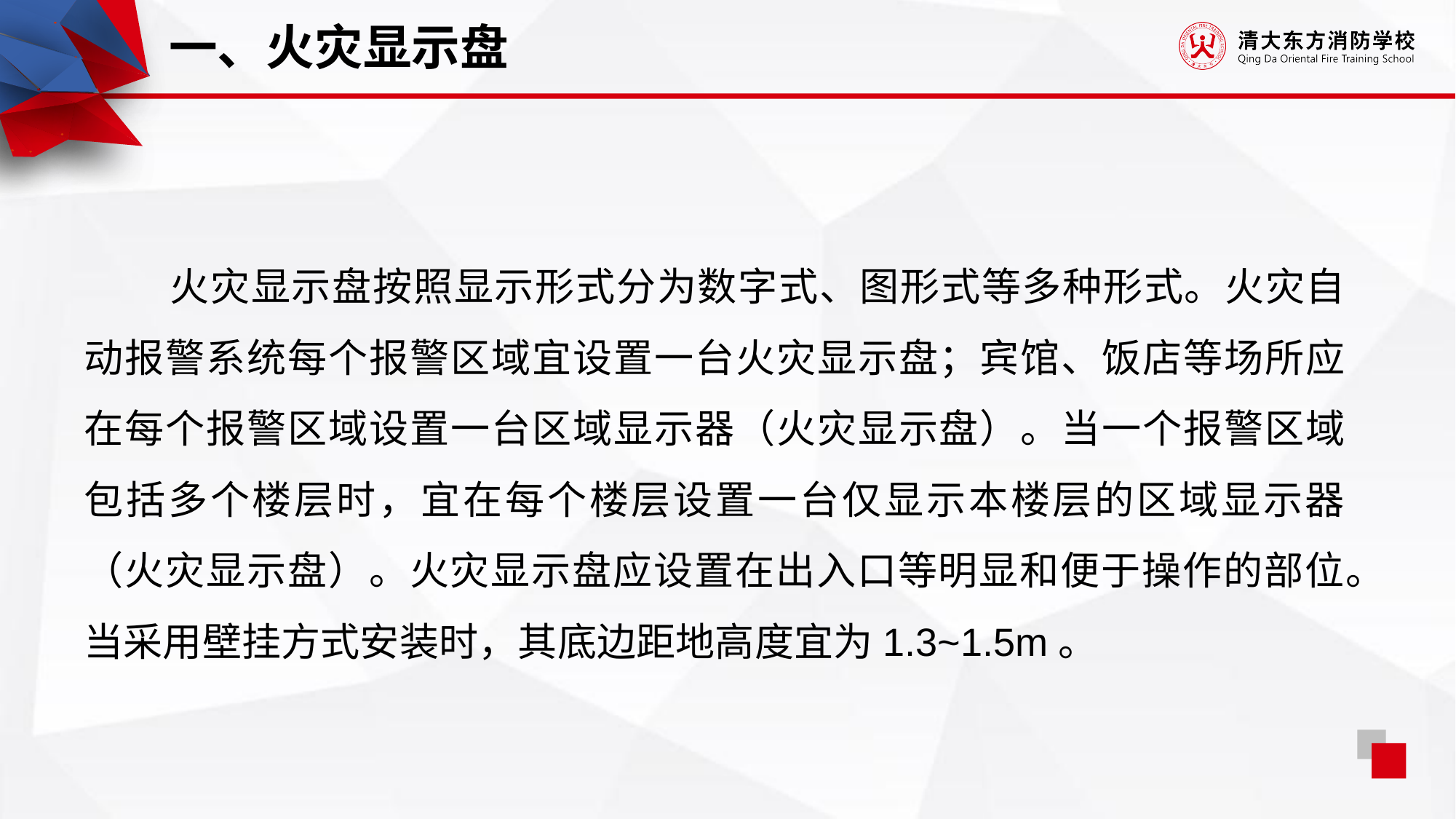

一、火灾显示盘

火灾显示盘按照显示形式分为数字式、图形式等多种形式。火灾自动报警系统每个报警区域宜设置一台火灾显示盘；宾馆、饭店等场所应在每个报警区域设置一台区域显示器（火灾显示盘）。当一个报警区域包括多个楼层时，宜在每个楼层设置一台仅显示本楼层的区域显示器（火灾显示盘）。火灾显示盘应设置在出入口等明显和便于操作的部位。当采用壁挂方式安装时，其底边距地高度宜为1.3~1.5m。